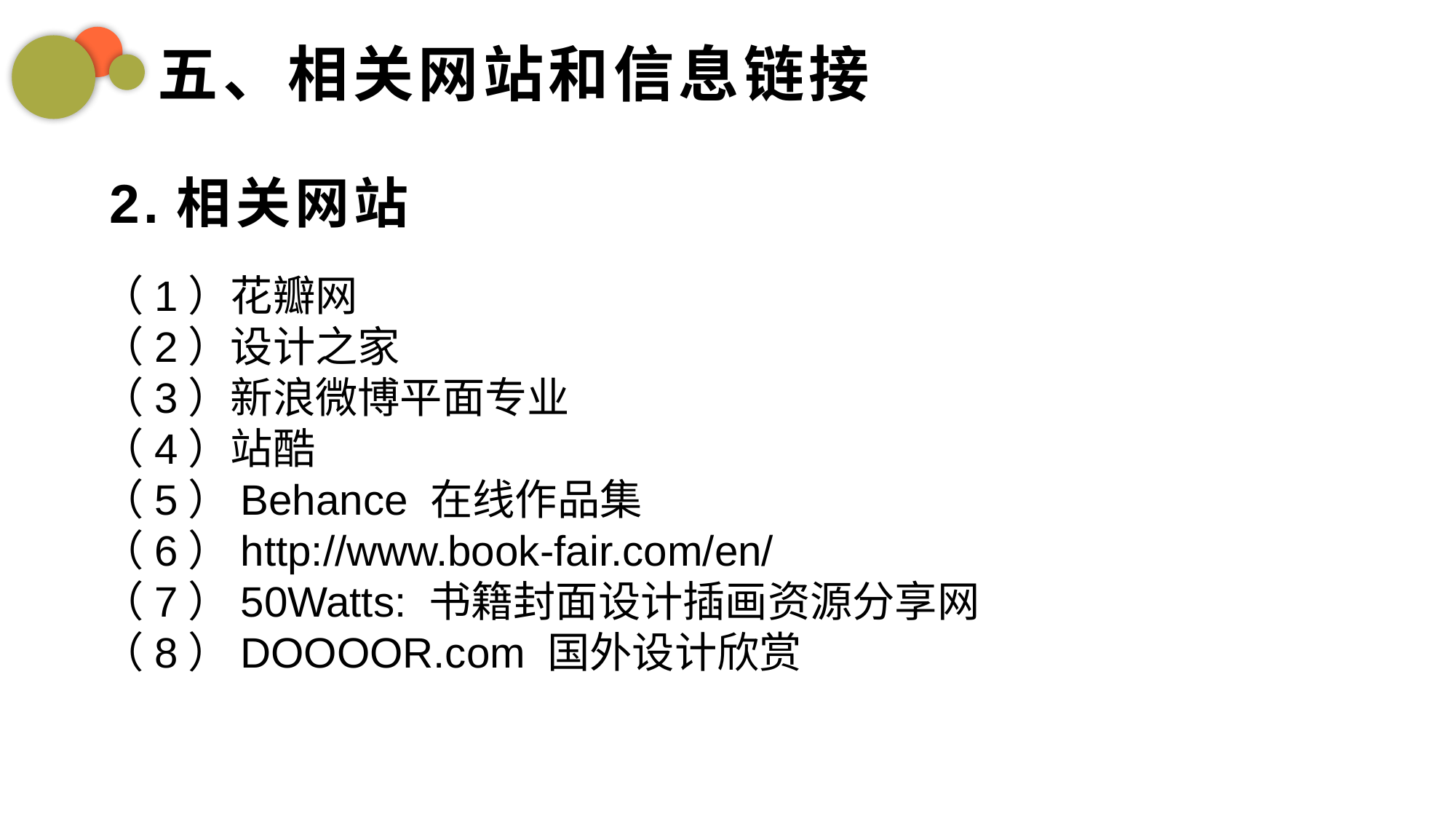

五、相关网站和信息链接
2.相关网站
（1）花瓣网
（2）设计之家
（3）新浪微博平面专业
（4）站酷
（5）Behance 在线作品集
（6）http://www.book-fair.com/en/
（7）50Watts: 书籍封面设计插画资源分享网
（8）DOOOOR.com 国外设计欣赏